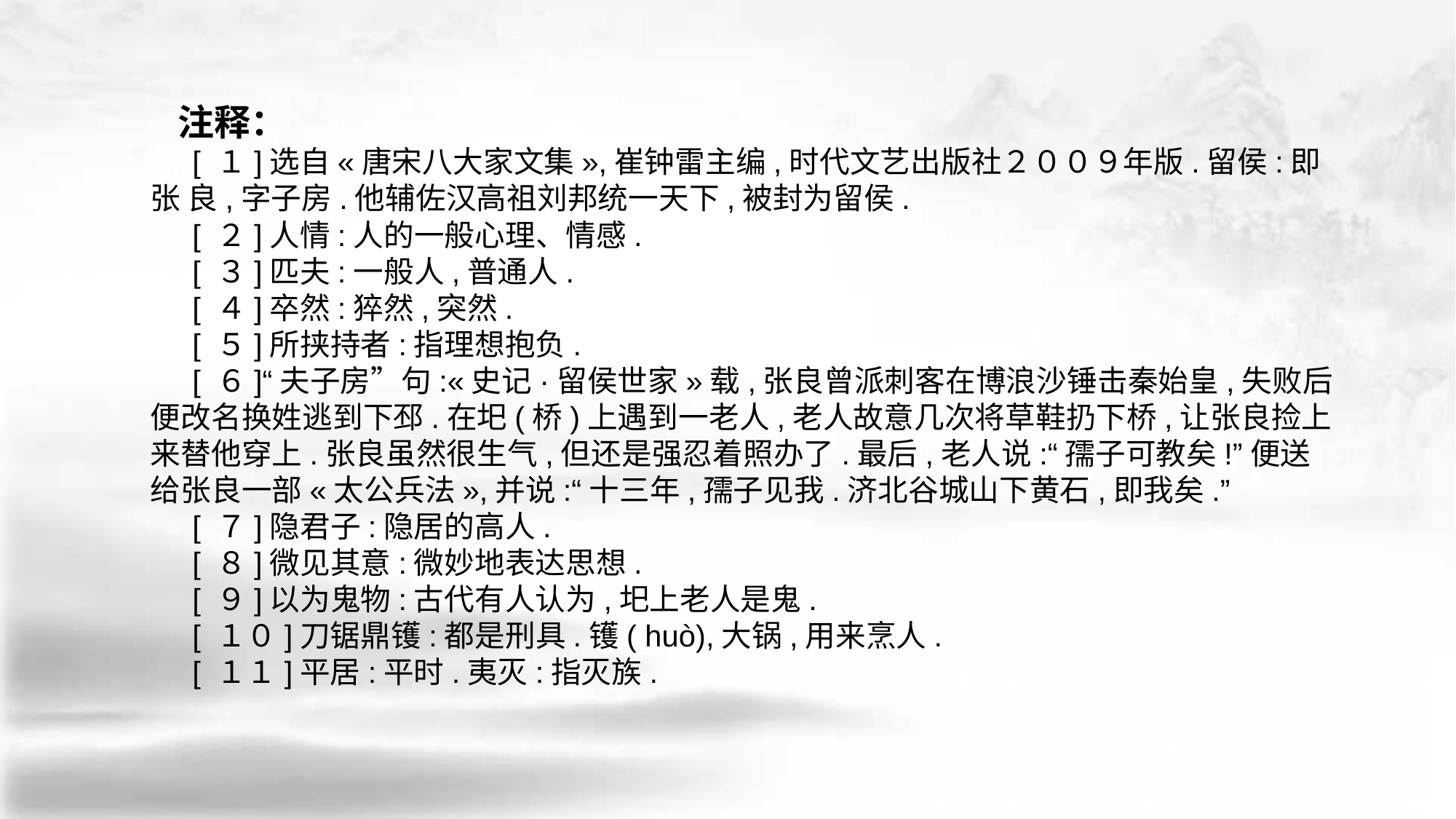

注释：
     [ １]选自«唐宋八大家文集»,崔钟雷主编,时代文艺出版社２００９年版.留侯:即张 良,字子房.他辅佐汉高祖刘邦统一天下,被封为留侯.
     [ ２]人情:人的一般心理、情感.
     [ ３]匹夫:一般人,普通人.
     [ ４]卒然:猝然,突然.
     [ ５]所挟持者:指理想抱负.
     [ ６]“夫子房”句:«史记·留侯世家»载,张良曾派刺客在博浪沙锤击秦始皇,失败后 便改名换姓逃到下邳.在圯(桥)上遇到一老人,老人故意几次将草鞋扔下桥,让张良捡上 来替他穿上.张良虽然很生气,但还是强忍着照办了.最后,老人说:“孺子可教矣!”便送 给张良一部«太公兵法»,并说:“十三年,孺子见我.济北谷城山下黄石,即我矣.”
     [ ７]隐君子:隐居的高人.
     [ ８]微见其意:微妙地表达思想.
     [ ９]以为鬼物:古代有人认为,圯上老人是鬼.
     [ １０]刀锯鼎镬:都是刑具.镬( huò),大锅,用来烹人.
     [ １１]平居:平时.夷灭:指灭族.